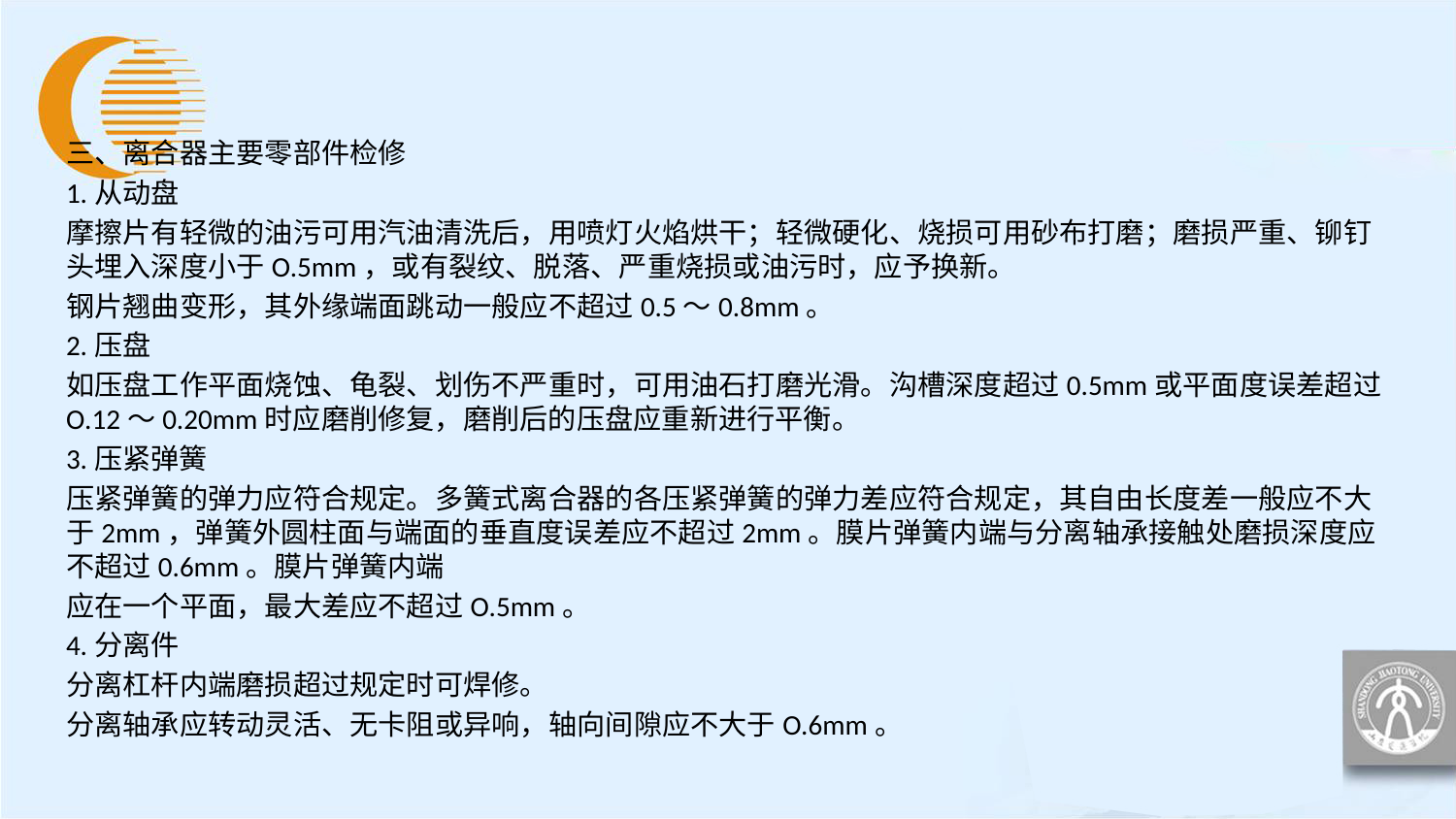

三、离合器主要零部件检修
1.从动盘
摩擦片有轻微的油污可用汽油清洗后，用喷灯火焰烘干；轻微硬化、烧损可用砂布打磨；磨损严重、铆钉头埋入深度小于O.5mm，或有裂纹、脱落、严重烧损或油污时，应予换新。
钢片翘曲变形，其外缘端面跳动一般应不超过0.5～0.8mm。
2.压盘
如压盘工作平面烧蚀、龟裂、划伤不严重时，可用油石打磨光滑。沟槽深度超过0.5mm或平面度误差超过O.12～0.20mm时应磨削修复，磨削后的压盘应重新进行平衡。
3.压紧弹簧
压紧弹簧的弹力应符合规定。多簧式离合器的各压紧弹簧的弹力差应符合规定，其自由长度差一般应不大于2mm，弹簧外圆柱面与端面的垂直度误差应不超过2mm。膜片弹簧内端与分离轴承接触处磨损深度应不超过0.6mm。膜片弹簧内端
应在一个平面，最大差应不超过O.5mm。
4.分离件
分离杠杆内端磨损超过规定时可焊修。
分离轴承应转动灵活、无卡阻或异响，轴向间隙应不大于O.6mm。